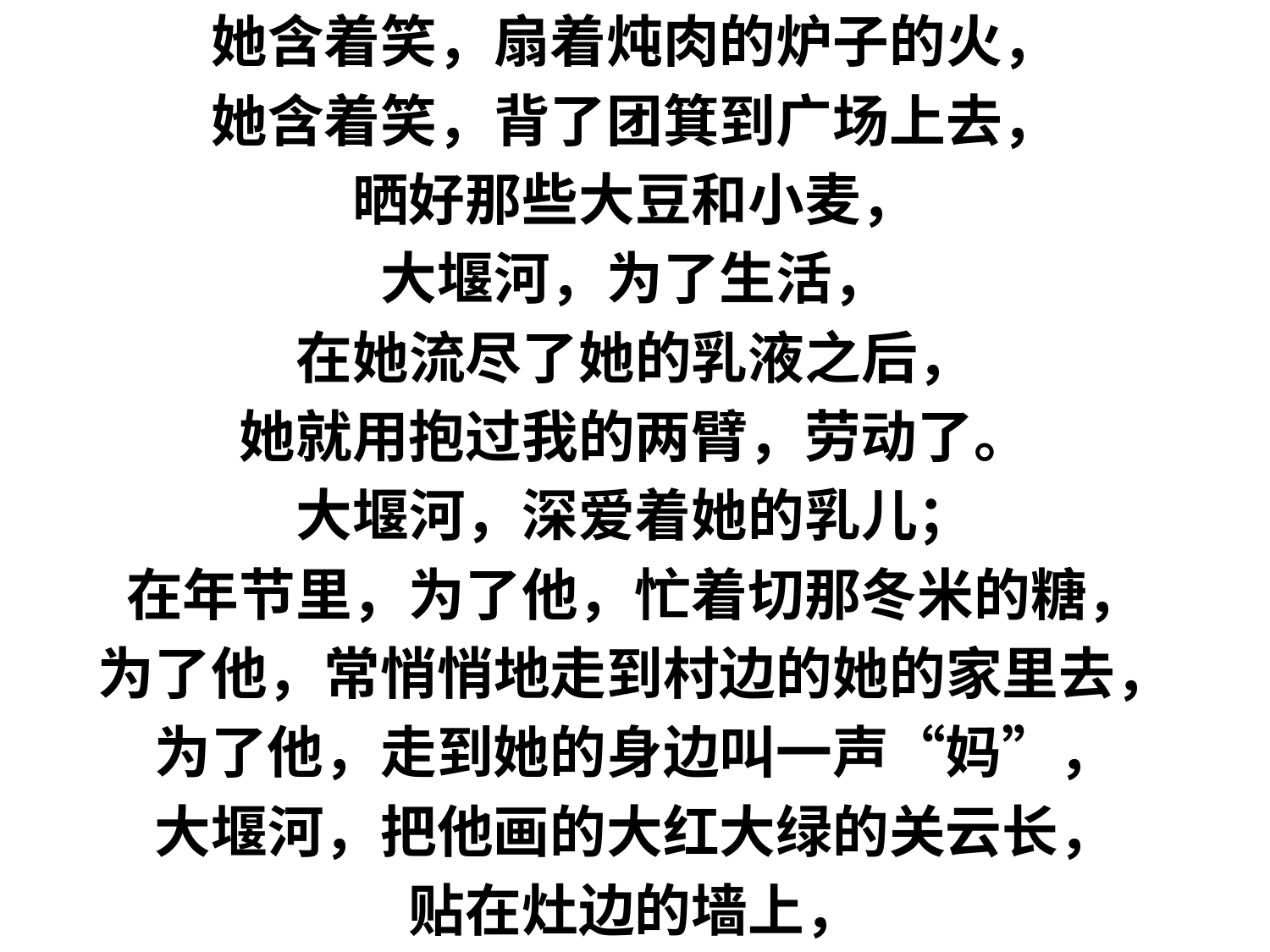

她含着笑，扇着炖肉的炉子的火，
她含着笑，背了团箕到广场上去，
晒好那些大豆和小麦，
大堰河，为了生活，
在她流尽了她的乳液之后，
她就用抱过我的两臂，劳动了。
大堰河，深爱着她的乳儿；
在年节里，为了他，忙着切那冬米的糖，
为了他，常悄悄地走到村边的她的家里去，
为了他，走到她的身边叫一声“妈”，
大堰河，把他画的大红大绿的关云长，
贴在灶边的墙上，